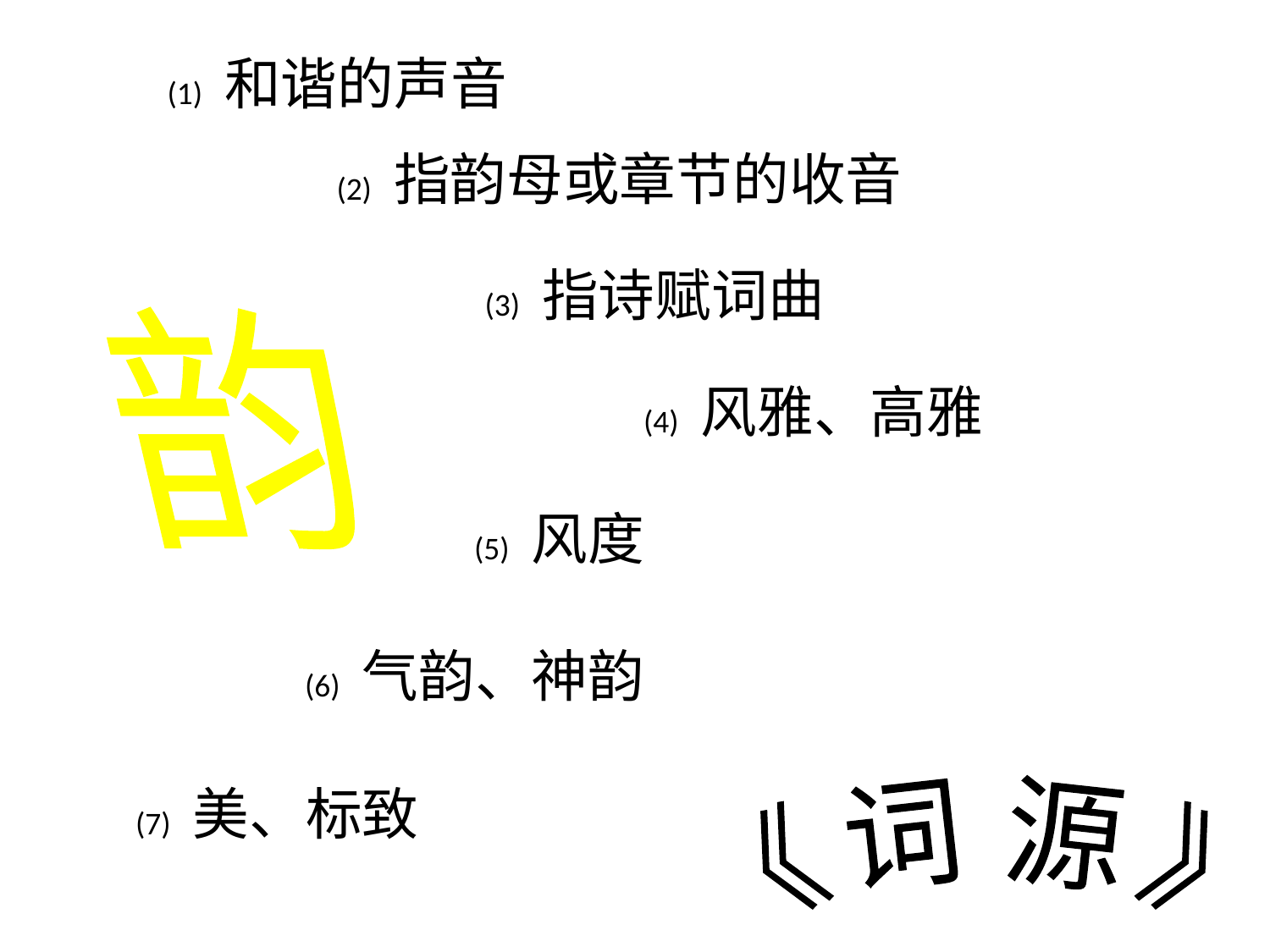

(1)  和谐的声音
(2)  指韵母或章节的收音
(3)  指诗赋词曲
韵
(4)  风雅、高雅
(5)  风度
(6)  气韵、神韵
(7)  美、标致
《词源》